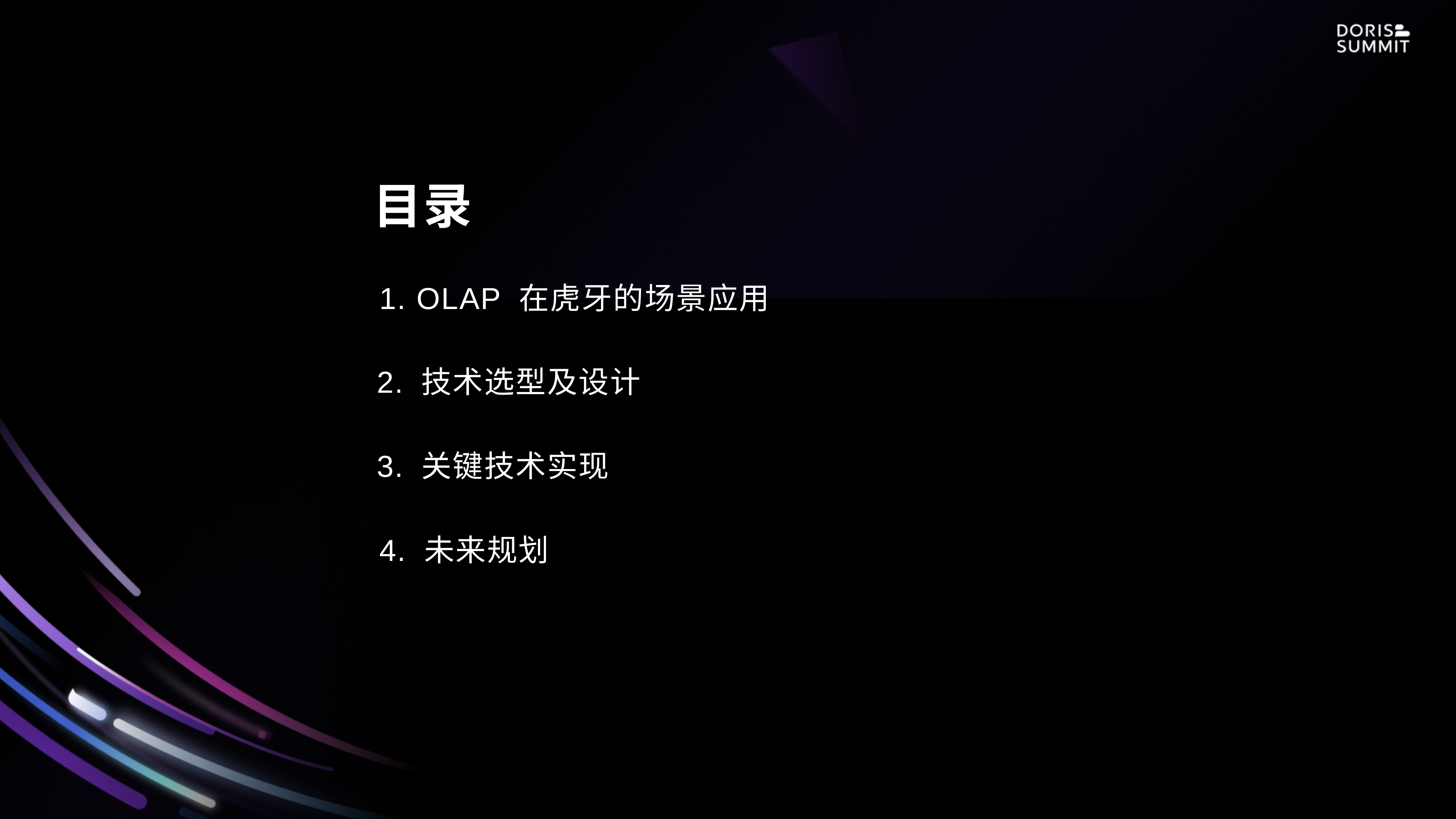

1. OLAP 在虎牙的场景应用
2. 技术选型及设计
3. 关键技术实现
4. 未来规划